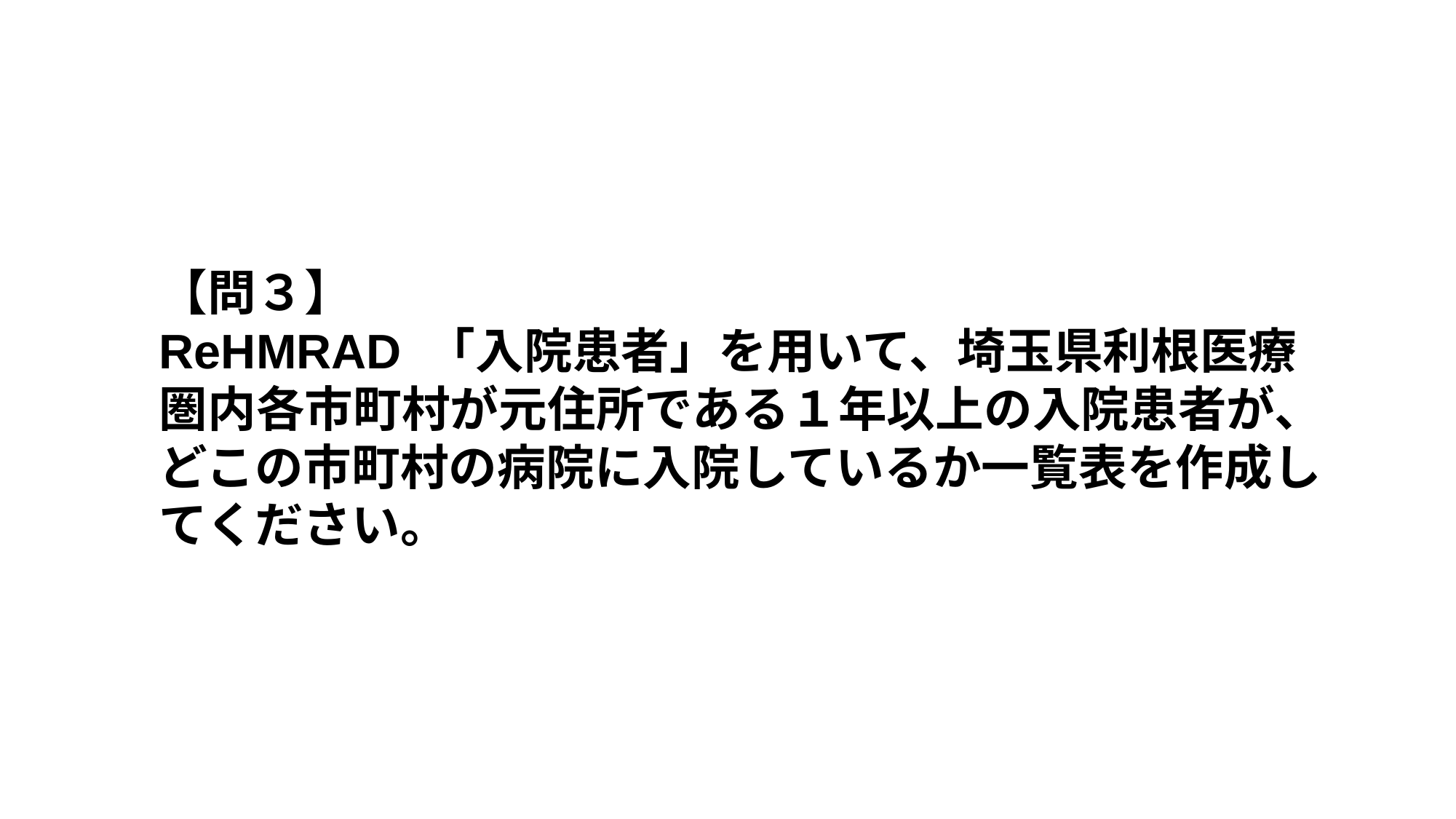

【問３】
ReHMRAD 「入院患者」を用いて、埼玉県利根医療圏内各市町村が元住所である１年以上の入院患者が、どこの市町村の病院に入院しているか一覧表を作成してください。